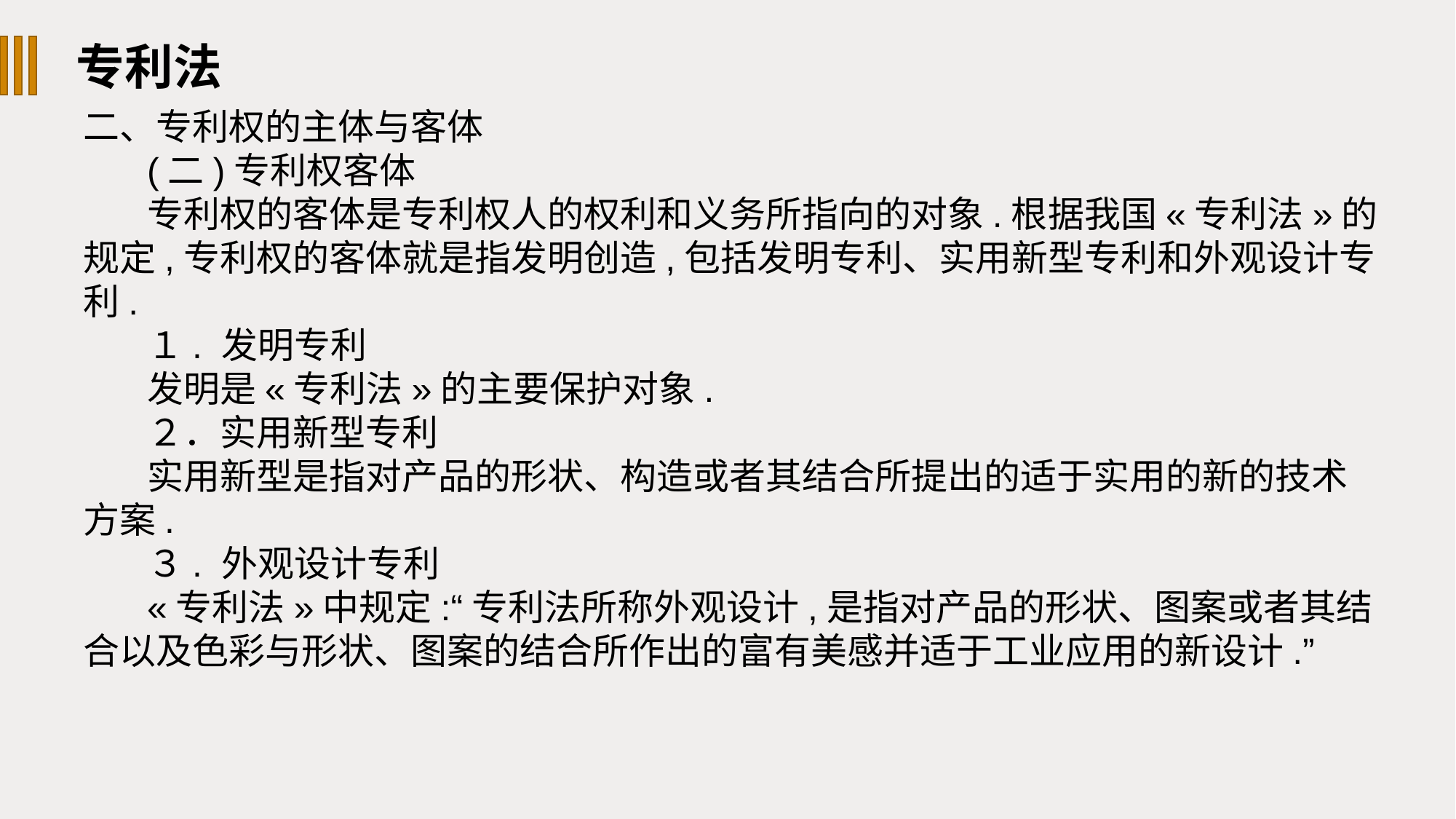

专利法

二、专利权的主体与客体
(二)专利权客体
专利权的客体是专利权人的权利和义务所指向的对象.根据我国«专利法»的规定,专利权的客体就是指发明创造,包括发明专利、实用新型专利和外观设计专利.
１. 发明专利
发明是«专利法»的主要保护对象.
２．实用新型专利
实用新型是指对产品的形状、构造或者其结合所提出的适于实用的新的技术方案.
３. 外观设计专利
«专利法»中规定:“专利法所称外观设计,是指对产品的形状、图案或者其结合以及色彩与形状、图案的结合所作出的富有美感并适于工业应用的新设计.”